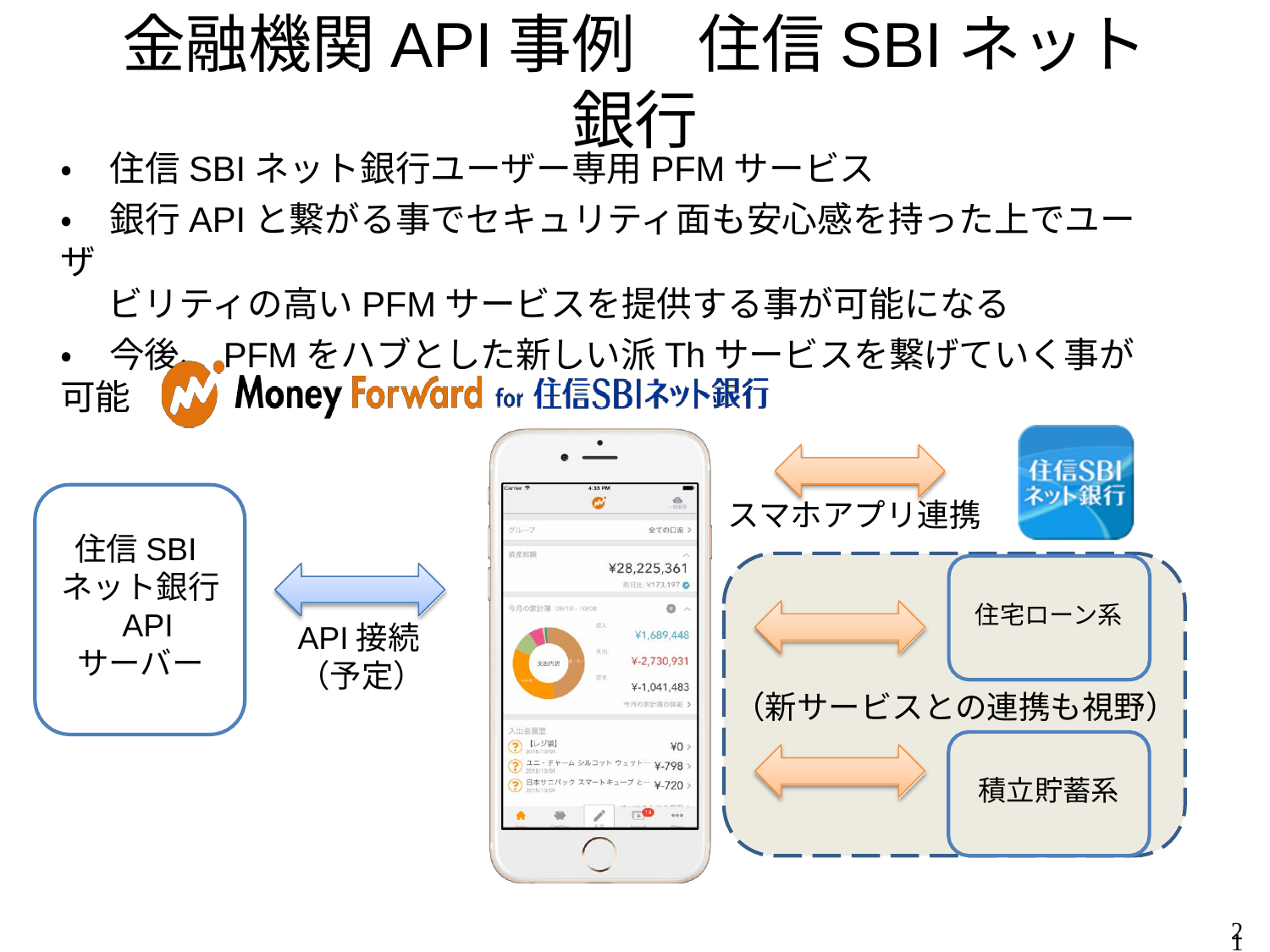

# 金融機関API事例　住信SBIネット銀行
•	住信SBIネット銀行ユーザー専用PFMサービス
•	銀行APIと繋がる事でセキュリティ面も安心感を持った上でユーザ
ビリティの高いPFMサービスを提供する事が可能になる
•	今後、PFMをハブとした新しい派Thサービスを繋げていく事が可能

スマホアプリ連携
住信SBI  ネット銀行  API
サーバー

住宅ローン系

API接続
（予定）
（新サービスとの連携も視野）

積立貯蓄系
21